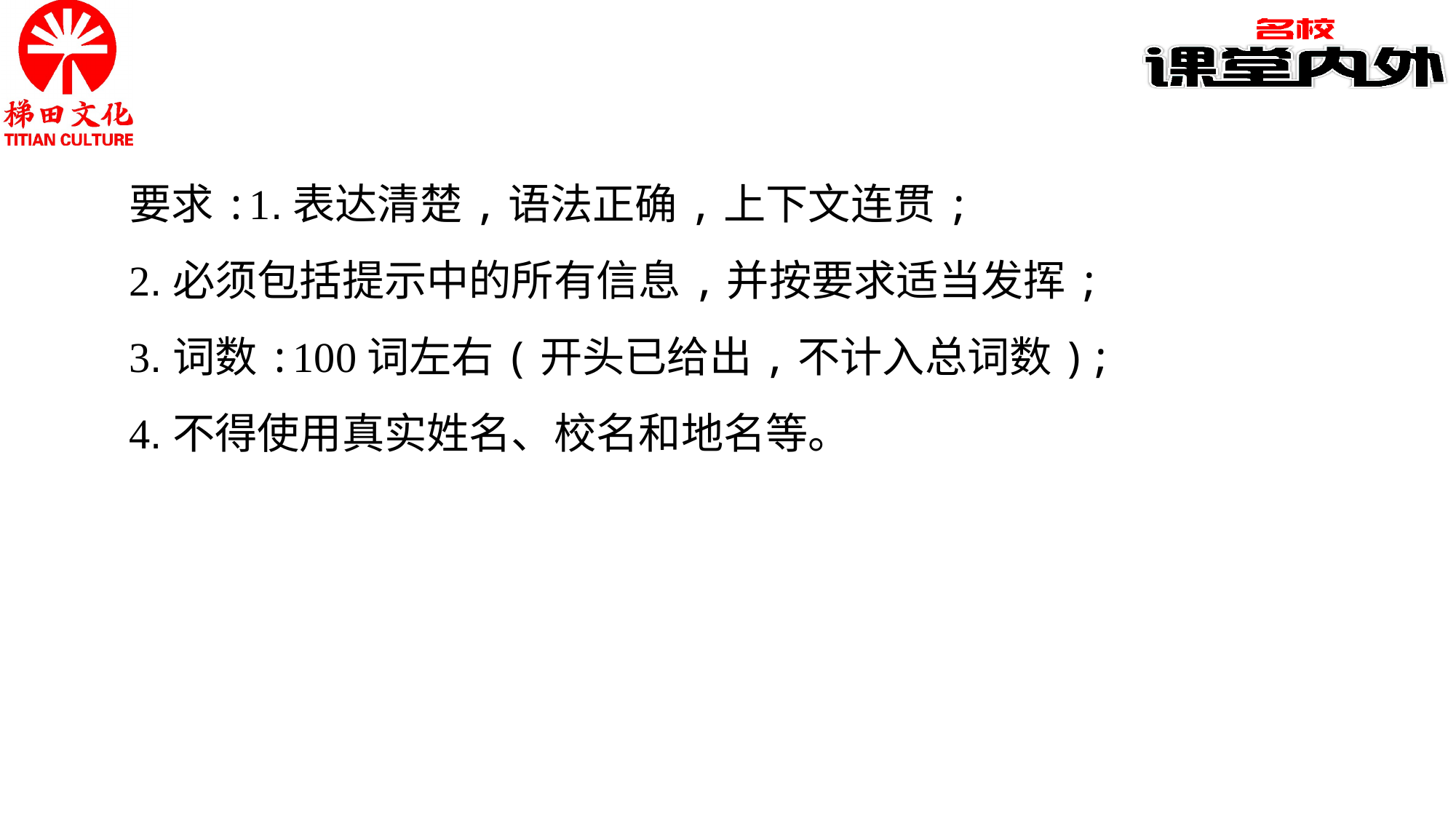

要求:1.表达清楚,语法正确,上下文连贯;
2.必须包括提示中的所有信息,并按要求适当发挥;
3.词数:100词左右(开头已给出,不计入总词数);
4.不得使用真实姓名、校名和地名等。